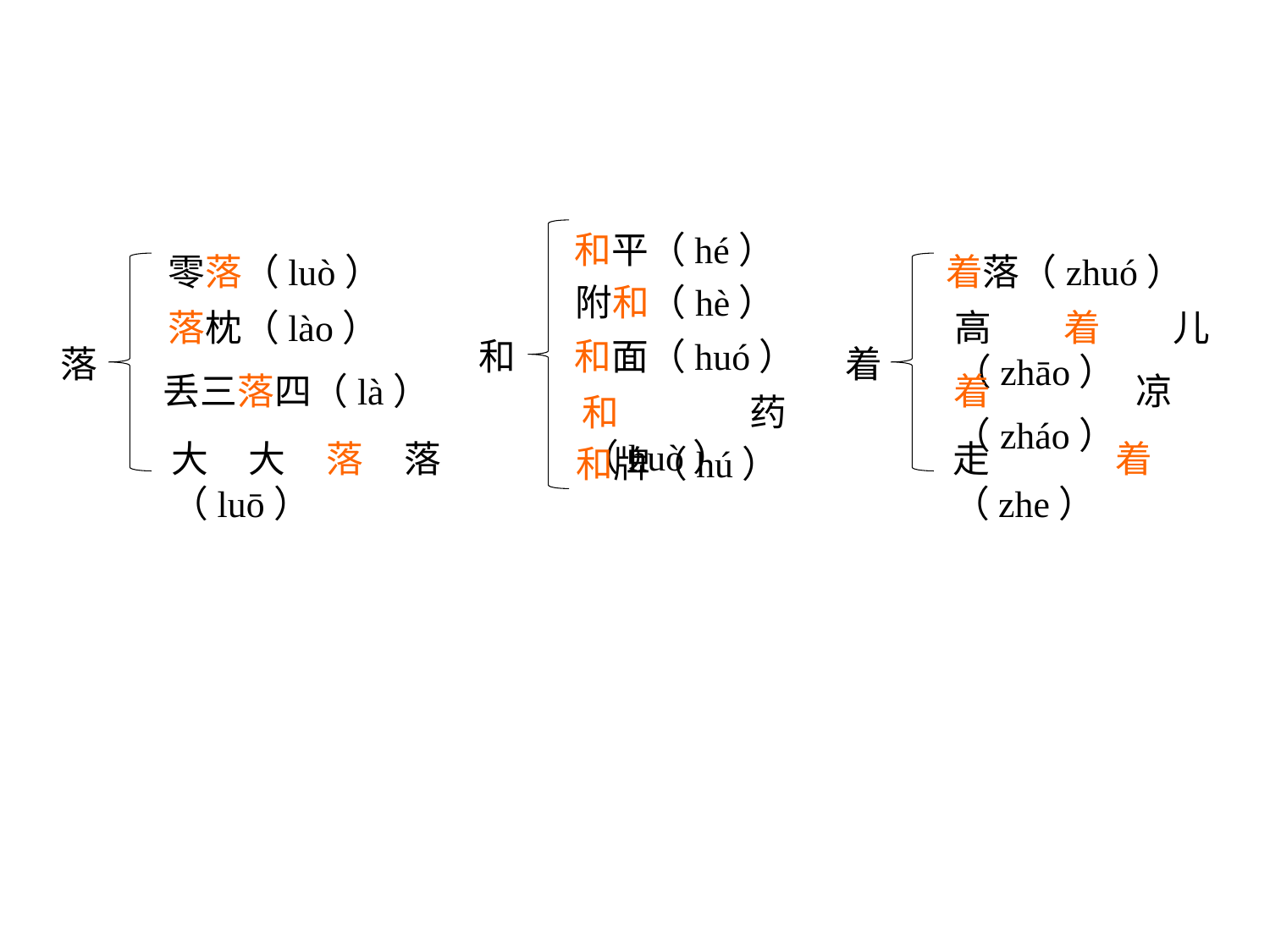

和平（hé）
附和（hè）
和
零落（luò）

落枕（lào）
落
着落（zhuó）

高着儿（zhāo）
着
着凉（zháo）
走着（zhe）
和面（huó）
丢三落四（là）
和药（huò）
大大落落（luō）
和牌（hú）